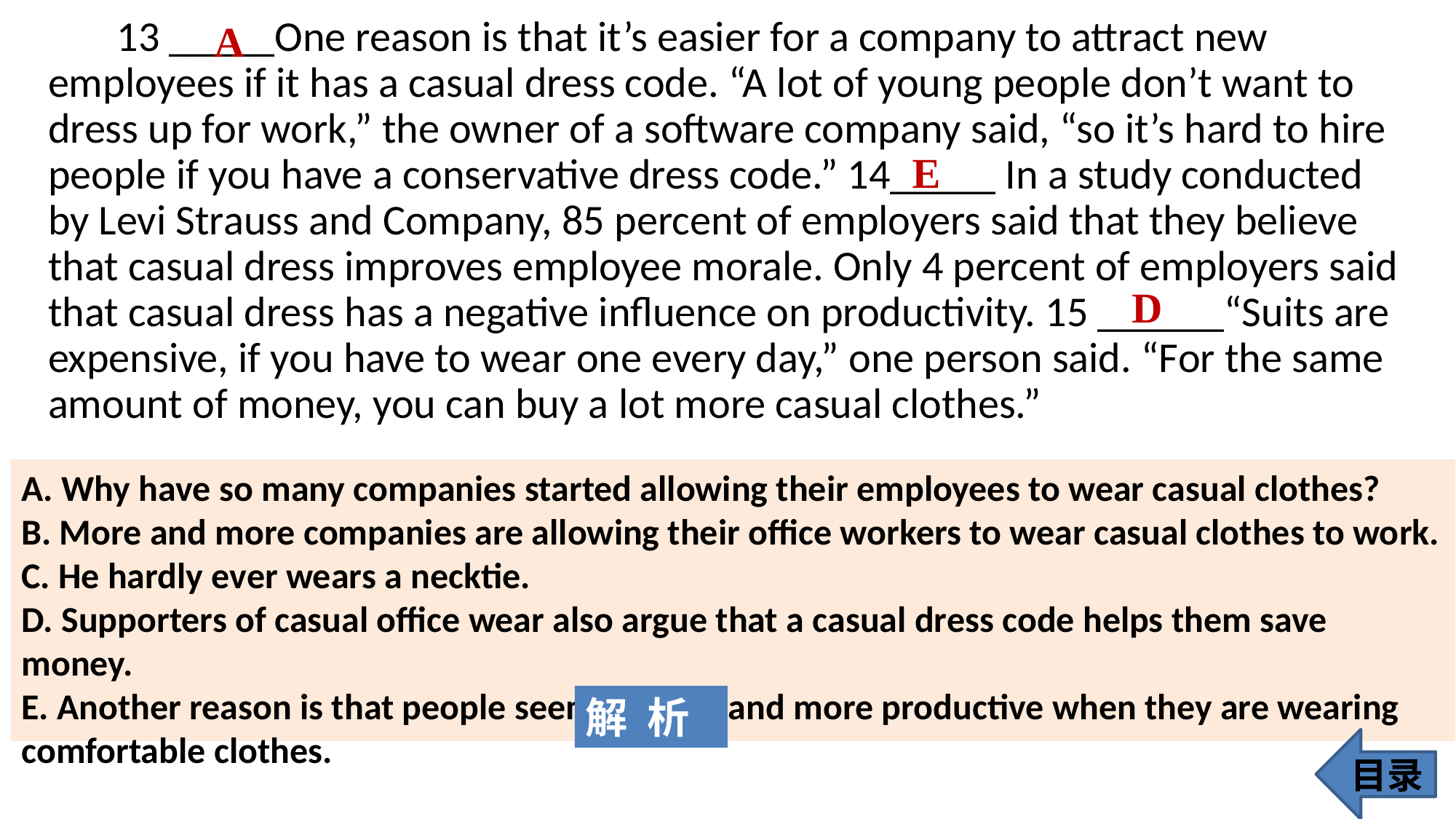

13 _____One reason is that it’s easier for a company to attract new employees if it has a casual dress code. “A lot of young people don’t want to dress up for work,” the owner of a software company said, “so it’s hard to hire people if you have a conservative dress code.” 14_____ In a study conducted by Levi Strauss and Company, 85 percent of employers said that they believe that casual dress improves employee morale. Only 4 percent of employers said that casual dress has a negative influence on productivity. 15 ______“Suits are expensive, if you have to wear one every day,” one person said. “For the same amount of money, you can buy a lot more casual clothes.”
A
E
D
A. Why have so many companies started allowing their employees to wear casual clothes?
B. More and more companies are allowing their office workers to wear casual clothes to work.
C. He hardly ever wears a necktie.
D. Supporters of casual office wear also argue that a casual dress code helps them save money.
E. Another reason is that people seem happier and more productive when they are wearing comfortable clothes.
解  析
目录
209